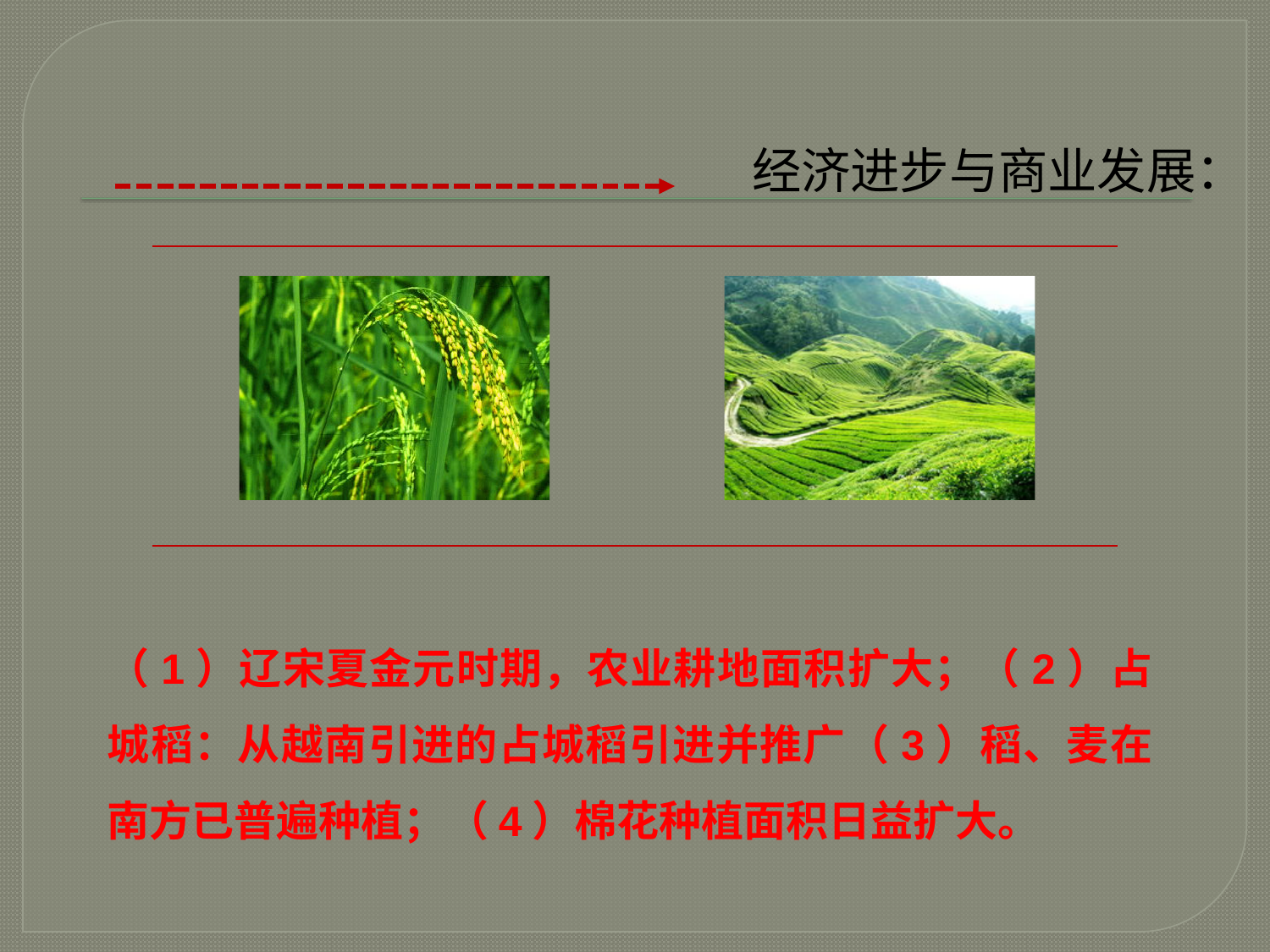

# 经济进步与商业发展：

（1）辽宋夏金元时期，农业耕地面积扩大；（2）占城稻：从越南引进的占城稻引进并推广（3）稻、麦在南方已普遍种植；（4）棉花种植面积日益扩大。